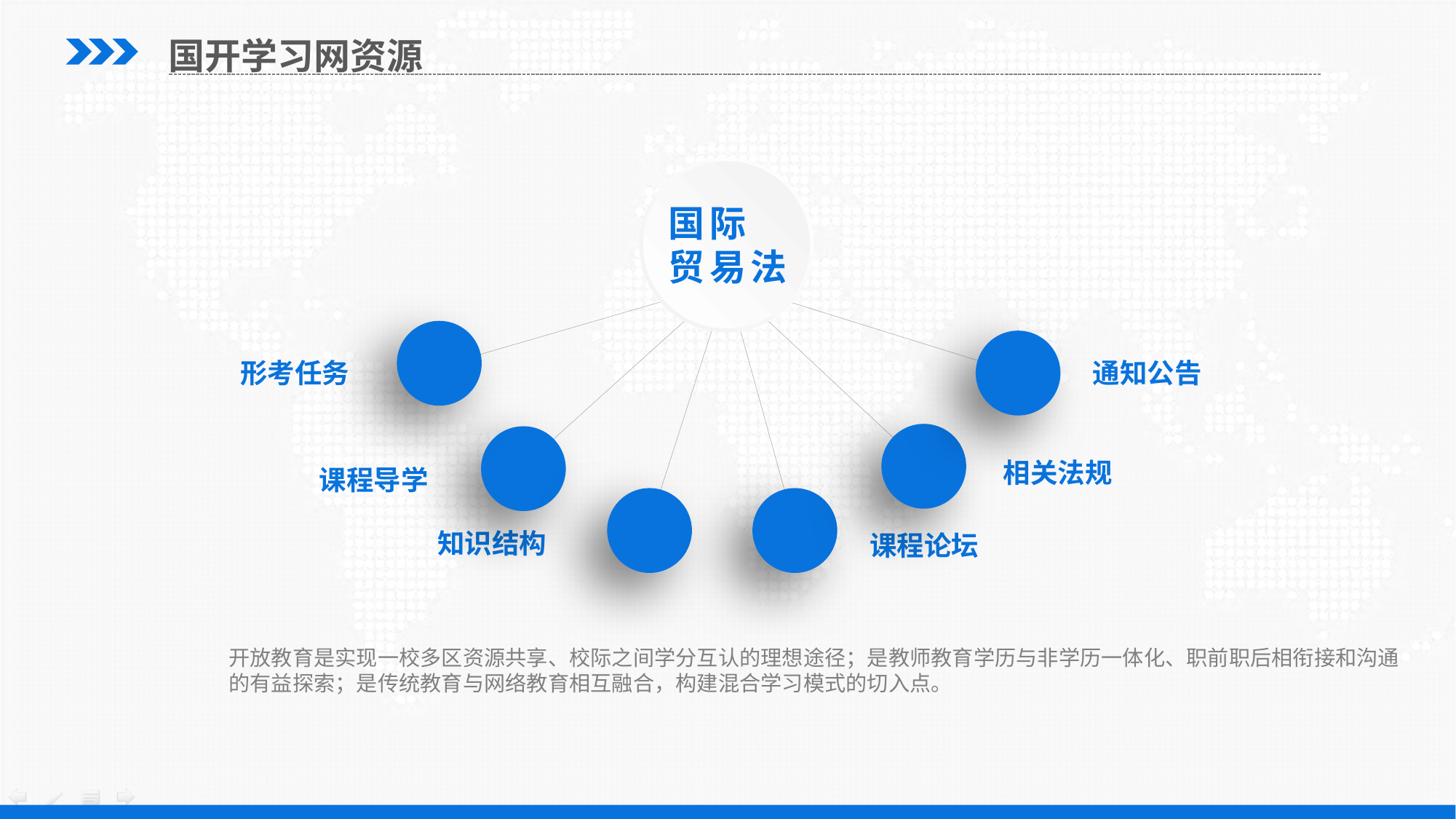

国开学习网资源

国际
贸易法

形考任务
通知公告

相关法规
课程导学

知识结构
课程论坛
开放教育是实现一校多区资源共享、校际之间学分互认的理想途径；是教师教育学历与非学历一体化、职前职后相衔接和沟通的有益探索；是传统教育与网络教育相互融合，构建混合学习模式的切入点。